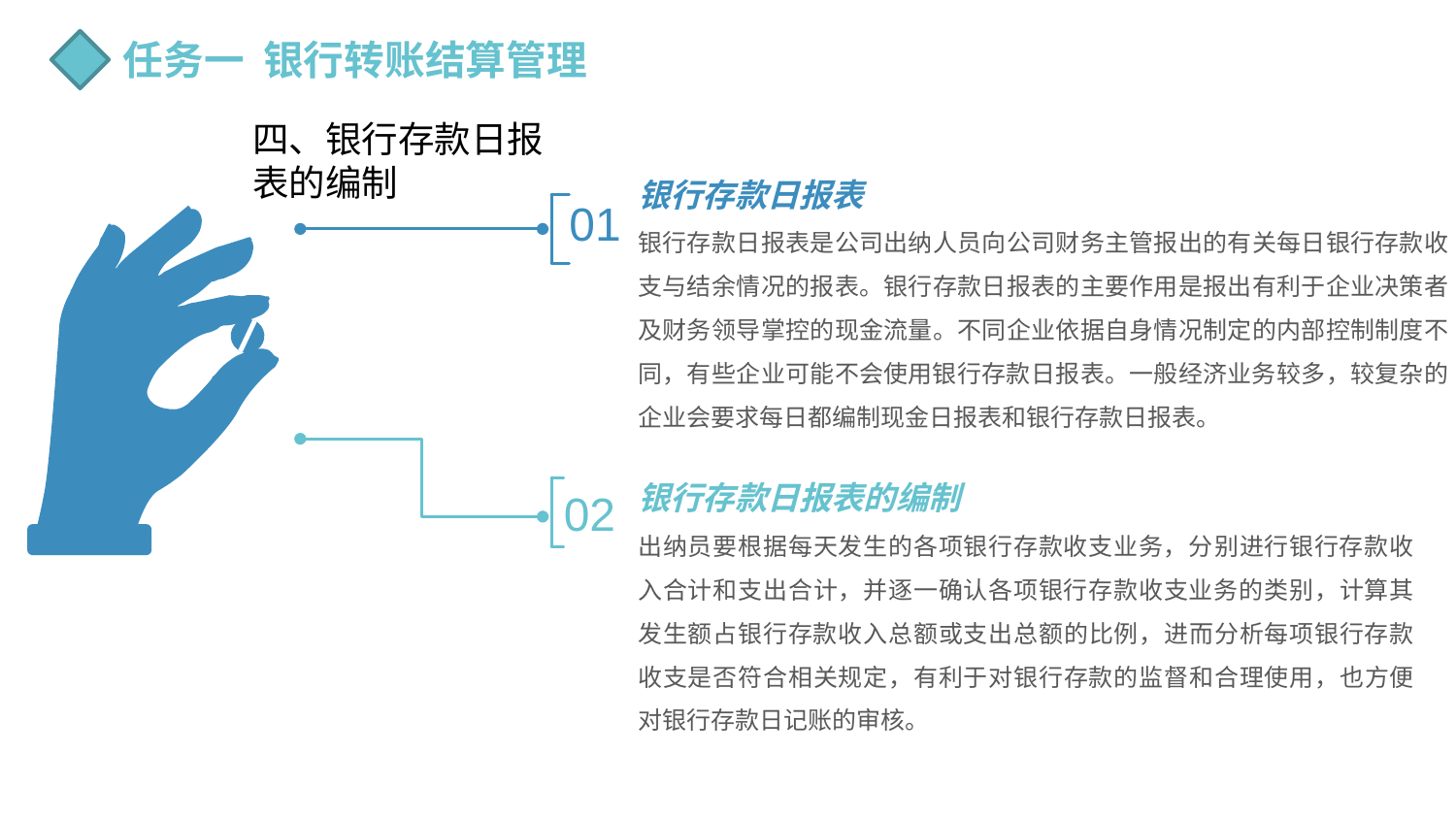

任务一  银行转账结算管理

四、银行存款日报表的编制
银行存款日报表
银行存款日报表是公司出纳人员向公司财务主管报出的有关每日银行存款收支与结余情况的报表。银行存款日报表的主要作用是报出有利于企业决策者及财务领导掌控的现金流量。不同企业依据自身情况制定的内部控制制度不同，有些企业可能不会使用银行存款日报表。一般经济业务较多，较复杂的企业会要求每日都编制现金日报表和银行存款日报表。
01

银行存款日报表的编制
出纳员要根据每天发生的各项银行存款收支业务，分别进行银行存款收入合计和支出合计，并逐一确认各项银行存款收支业务的类别，计算其发生额占银行存款收入总额或支出总额的比例，进而分析每项银行存款收支是否符合相关规定，有利于对银行存款的监督和合理使用，也方便对银行存款日记账的审核。
02